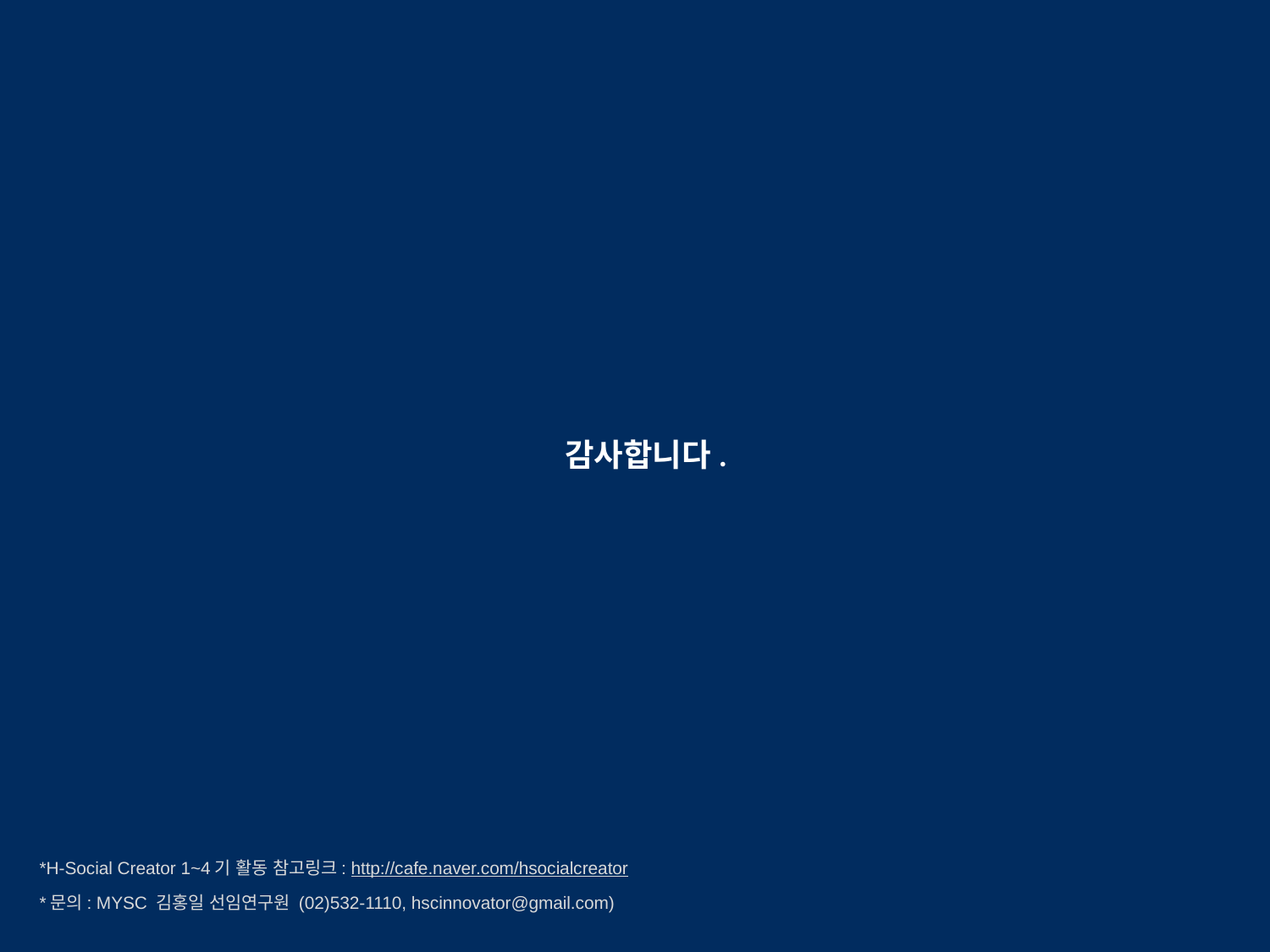

감사합니다.

*H-Social Creator 1~4기 활동 참고링크: http://cafe.naver.com/hsocialcreator
*문의: MYSC 김홍일 선임연구원 (02)532-1110, hscinnovator@gmail.com)